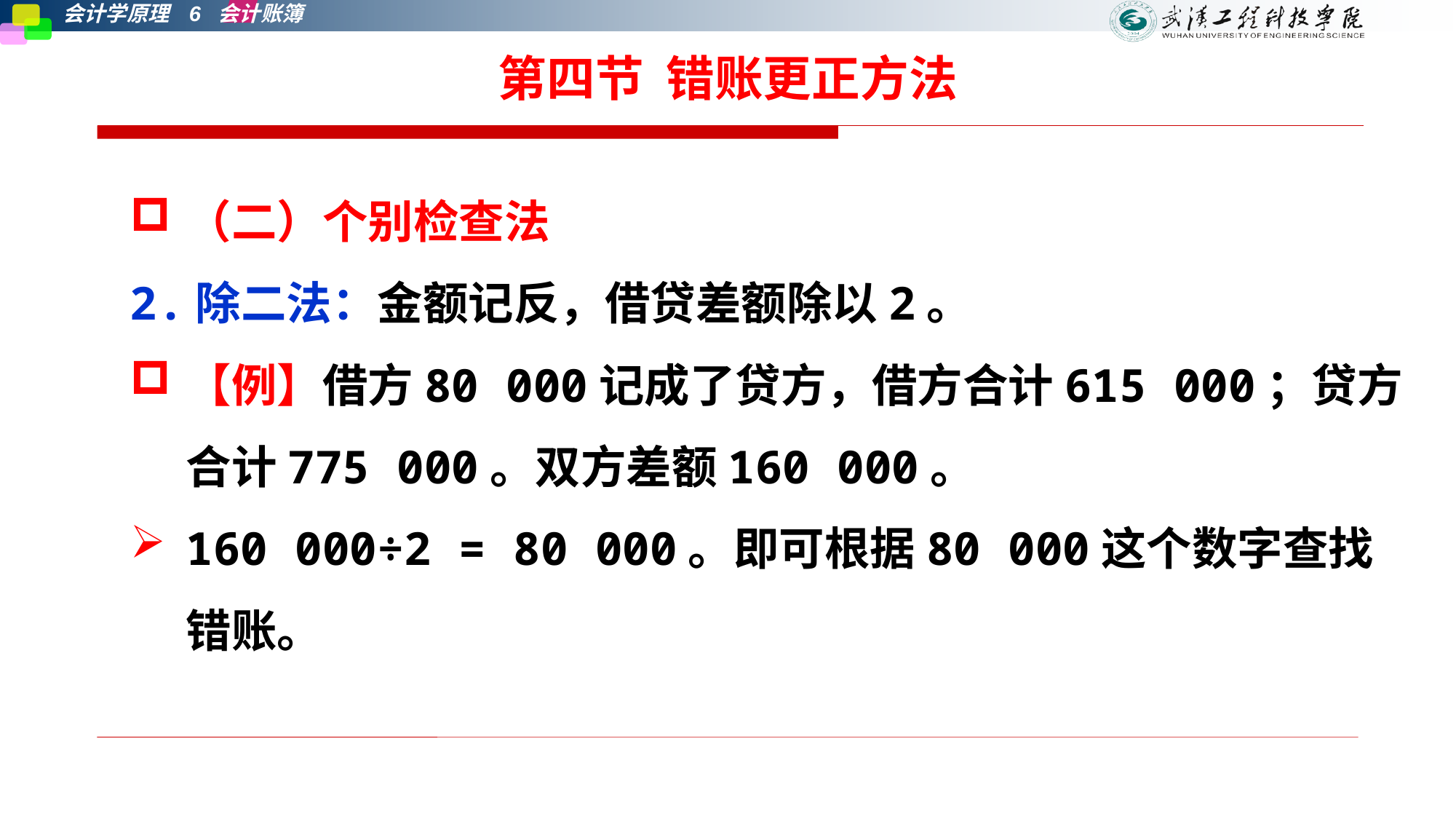

# 第四节  错账更正方法
（二）个别检查法
2.除二法：金额记反，借贷差额除以2。
【例】借方80 000记成了贷方，借方合计615 000；贷方合计775 000。双方差额160 000。
160 000÷2 = 80 000。即可根据80 000这个数字查找错账。